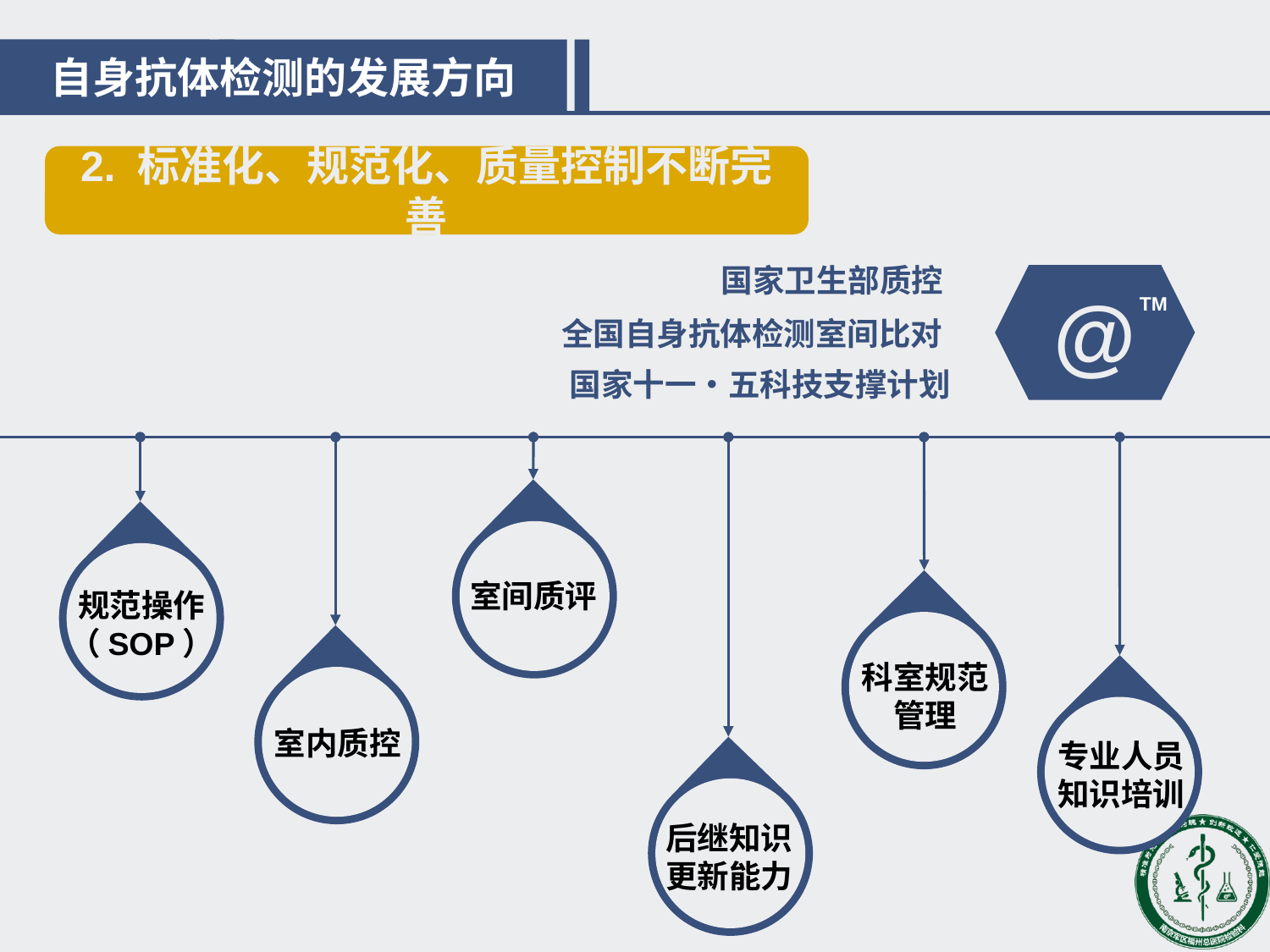

目录

自身抗体检测的发展方向

2. 标准化、规范化、质量控制不断完善
国家卫生部质控
全国自身抗体检测室间比对
国家十一•五科技支撑计划
@
TM

规范操作（SOP）

室内质控

室间质评

后继知识更新能力

科室规范管理

专业人员知识培训